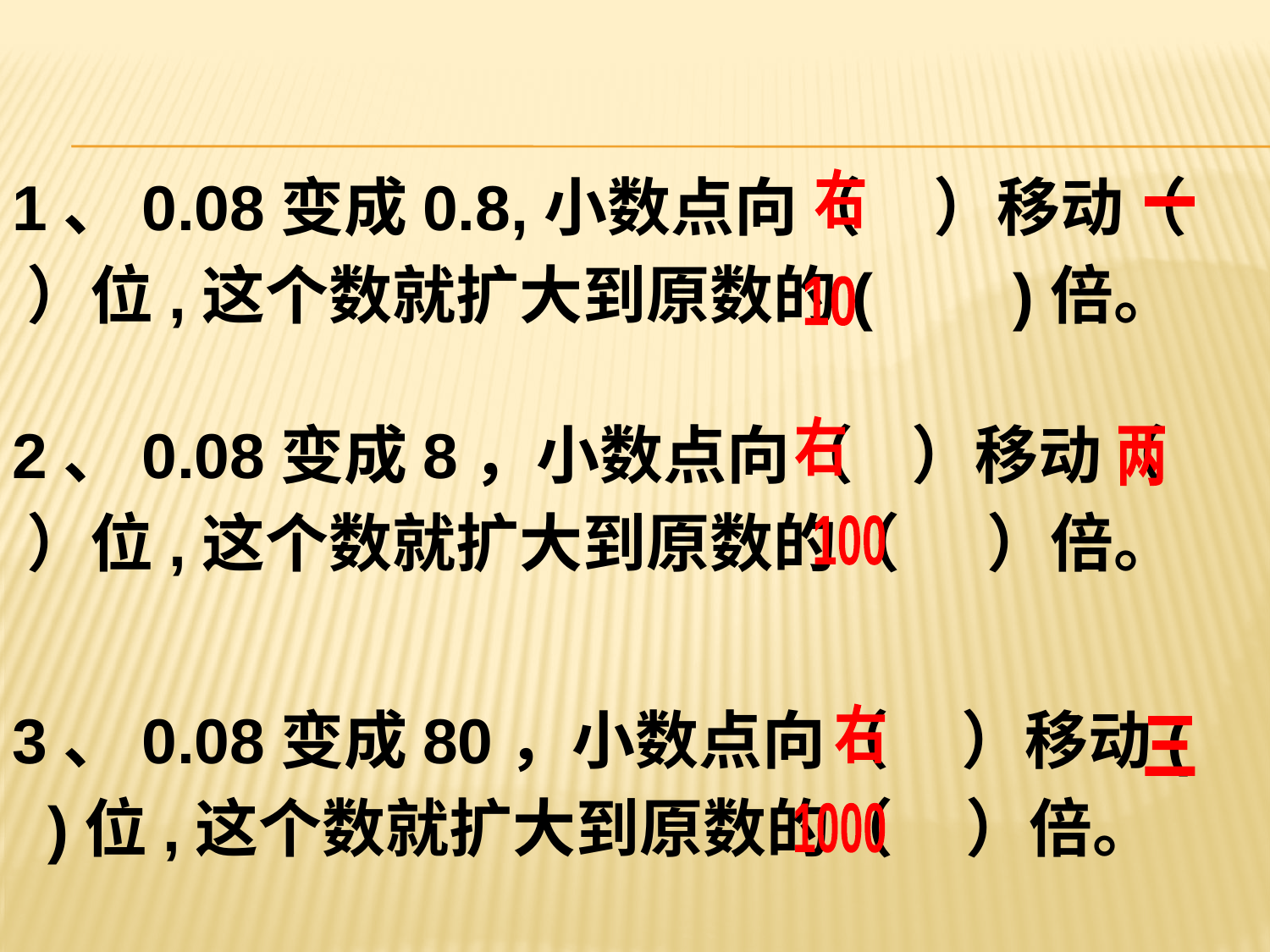

1、0.08变成0.8,小数点向（     ）移动（    ）位,这个数就扩大到原数的(        )倍。
右
一
10
2、0.08变成8，小数点向（    ）移动（    ）位,这个数就扩大到原数的（      ）倍。
右
两
100
3、0.08变成80，小数点向（     ）移动(      )位,这个数就扩大到原数的（     ）倍。
右
三
1000